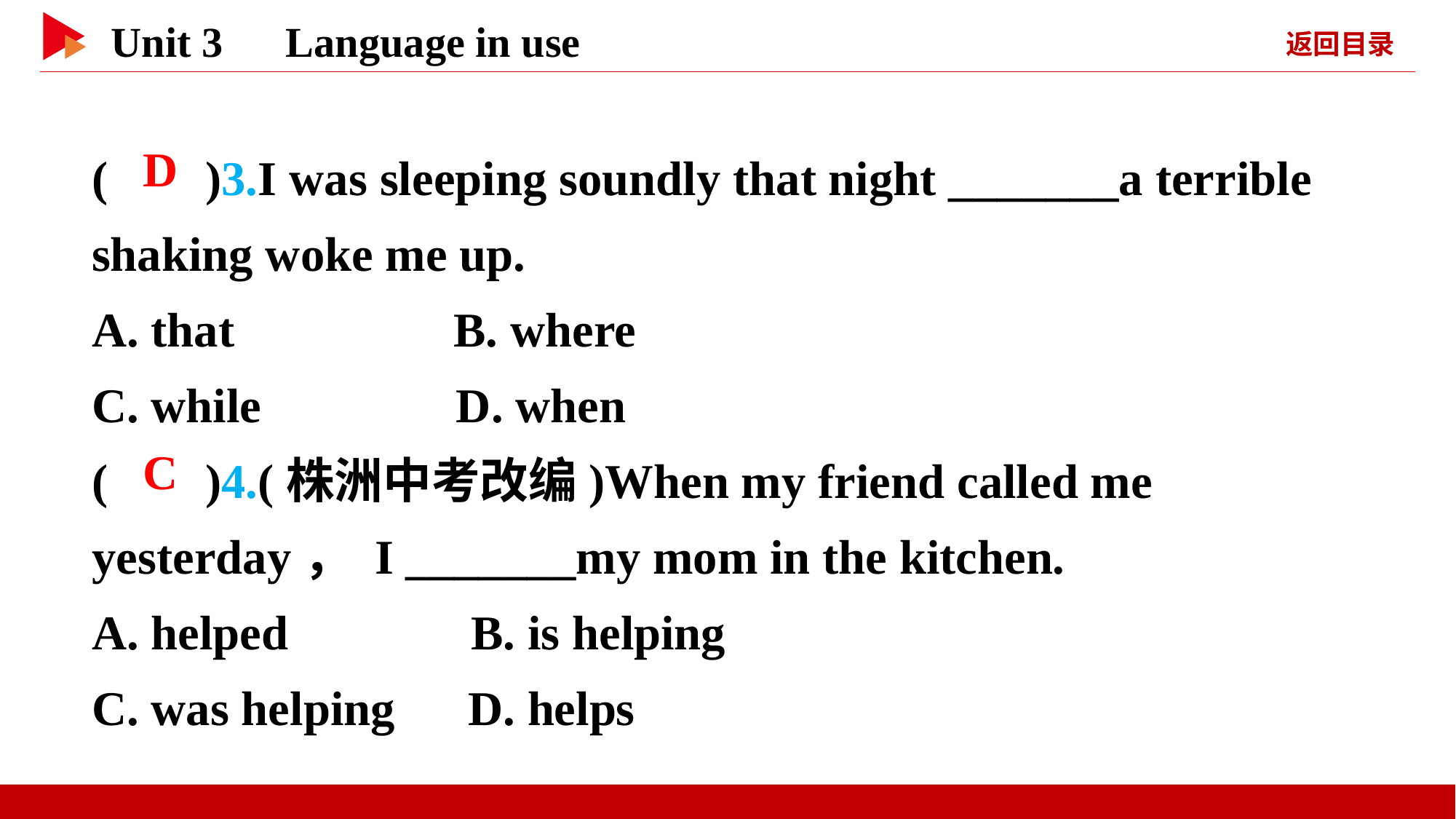

(        )3.I was sleeping soundly that night _______a terrible shaking woke me up.
A. that                  B. where
C. while                D. when
(        )4.(株洲中考改编)When my friend called me yesterday， I _______my mom in the kitchen.
A. helped               B. is helping
C. was helping      D. helps
   D
   C